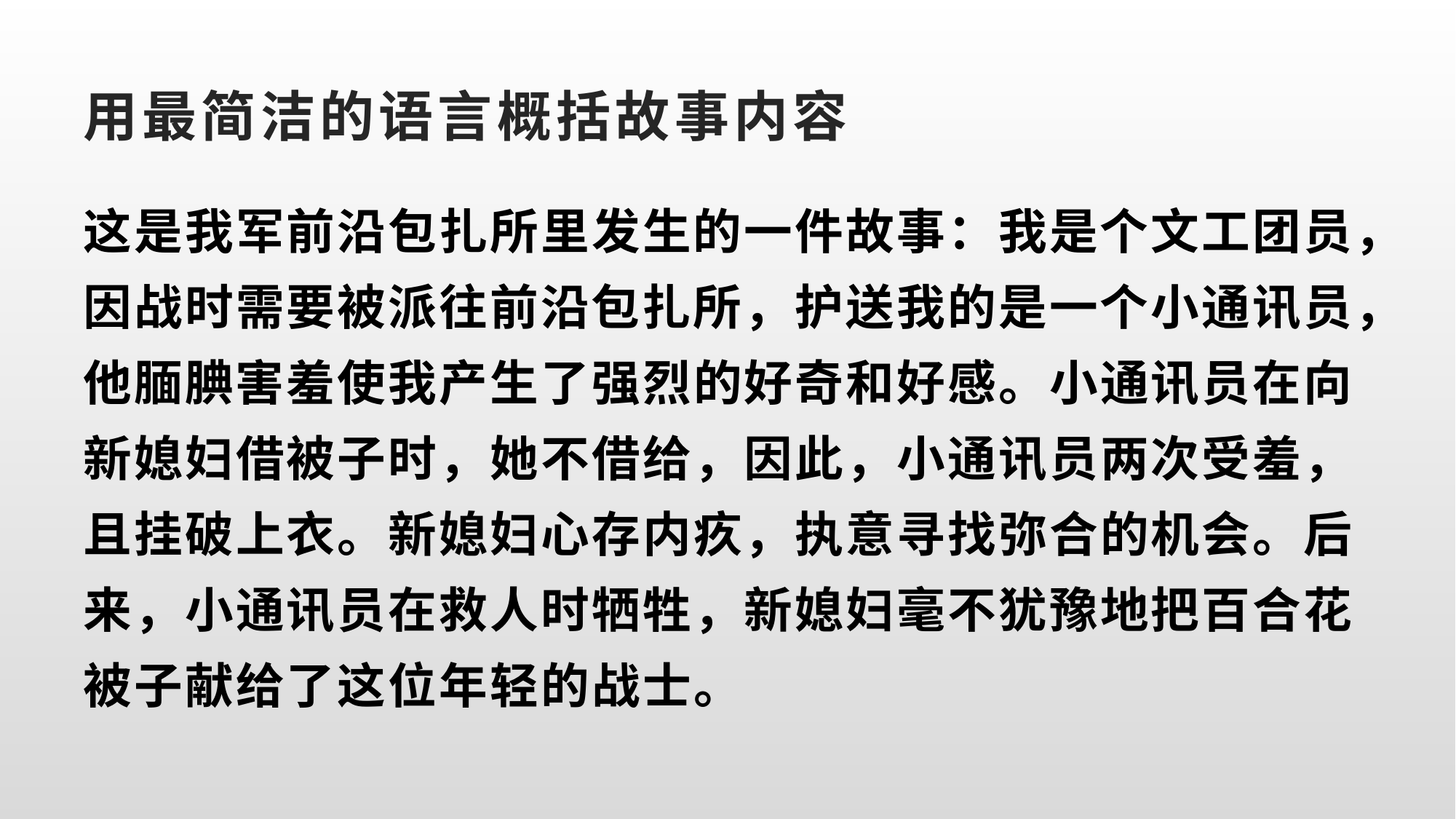

# 用最简洁的语言概括故事内容
这是我军前沿包扎所里发生的一件故事：我是个文工团员，因战时需要被派往前沿包扎所，护送我的是一个小通讯员，他腼腆害羞使我产生了强烈的好奇和好感。小通讯员在向新媳妇借被子时，她不借给，因此，小通讯员两次受羞，且挂破上衣。新媳妇心存内疚，执意寻找弥合的机会。后来，小通讯员在救人时牺牲，新媳妇毫不犹豫地把百合花被子献给了这位年轻的战士。